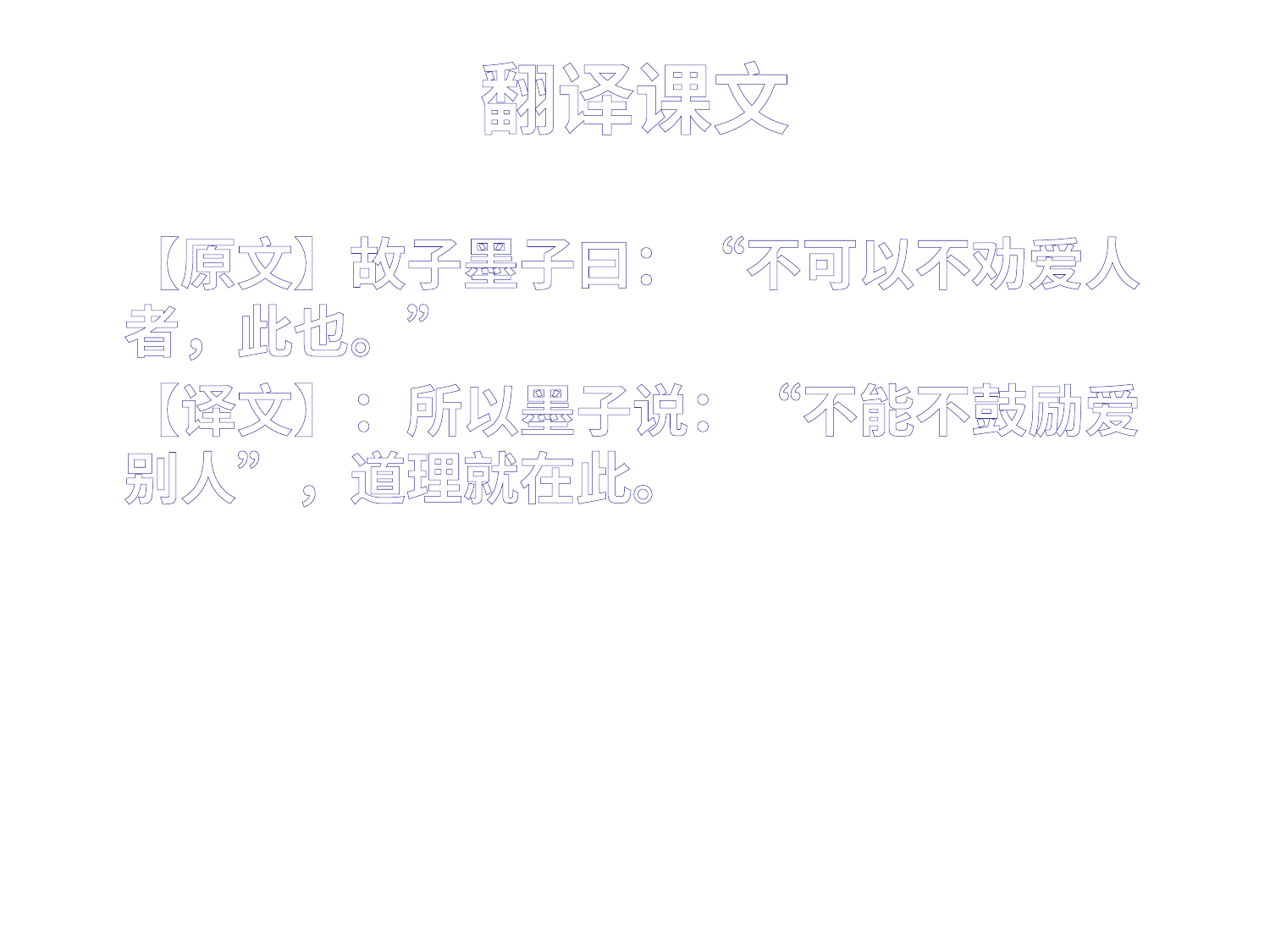

# 翻译课文
【原文】故子墨子曰：“不可以不劝爱人者，此也。”
【译文】：所以墨子说：“不能不鼓励爱别人”，道理就在此。